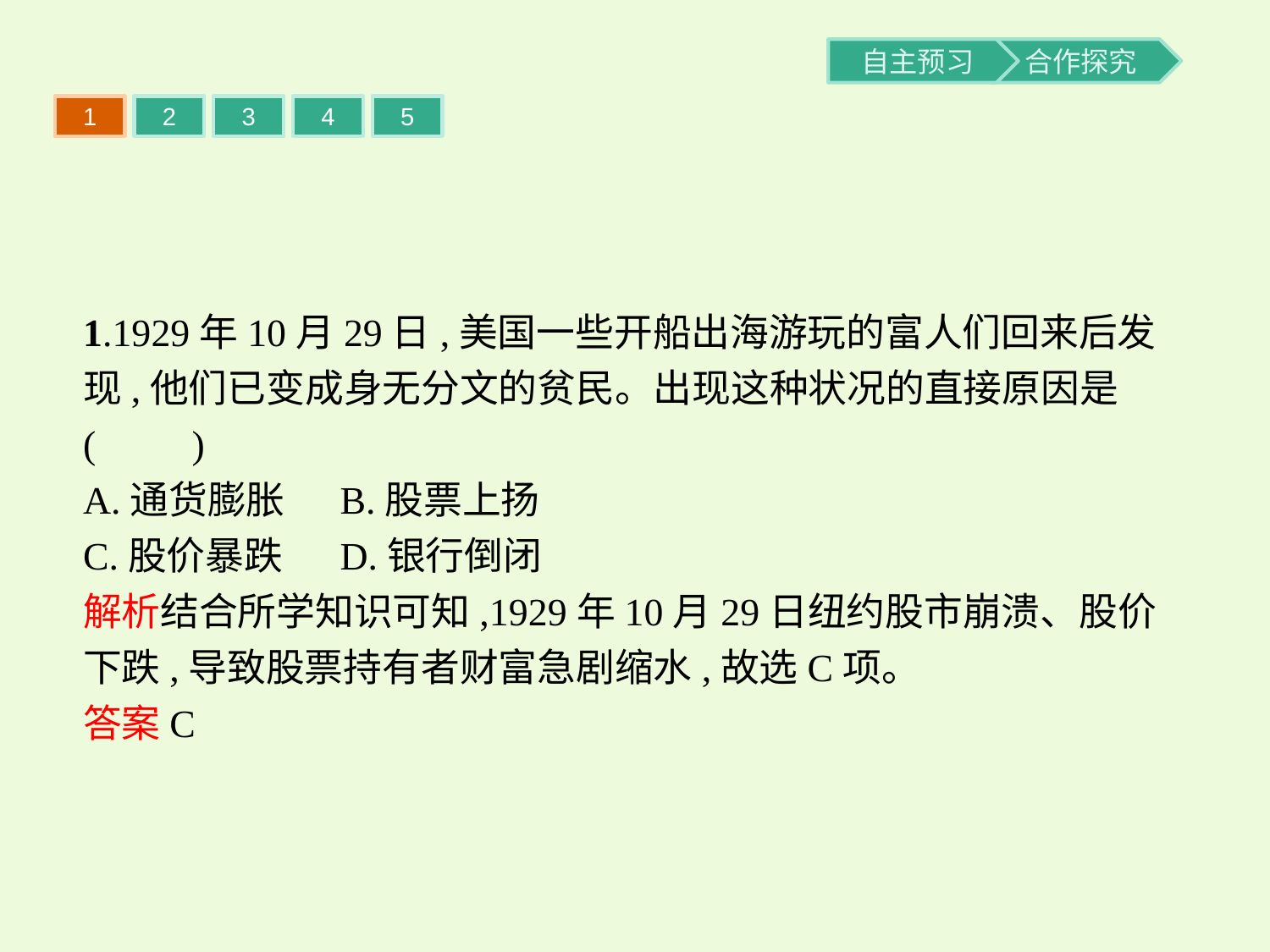

1
2
3
4
5
1.1929年10月29日,美国一些开船出海游玩的富人们回来后发现,他们已变成身无分文的贫民。出现这种状况的直接原因是(　　)
A.通货膨胀	B.股票上扬
C.股价暴跌	D.银行倒闭
解析结合所学知识可知,1929年10月29日纽约股市崩溃、股价下跌,导致股票持有者财富急剧缩水,故选C项。
答案C